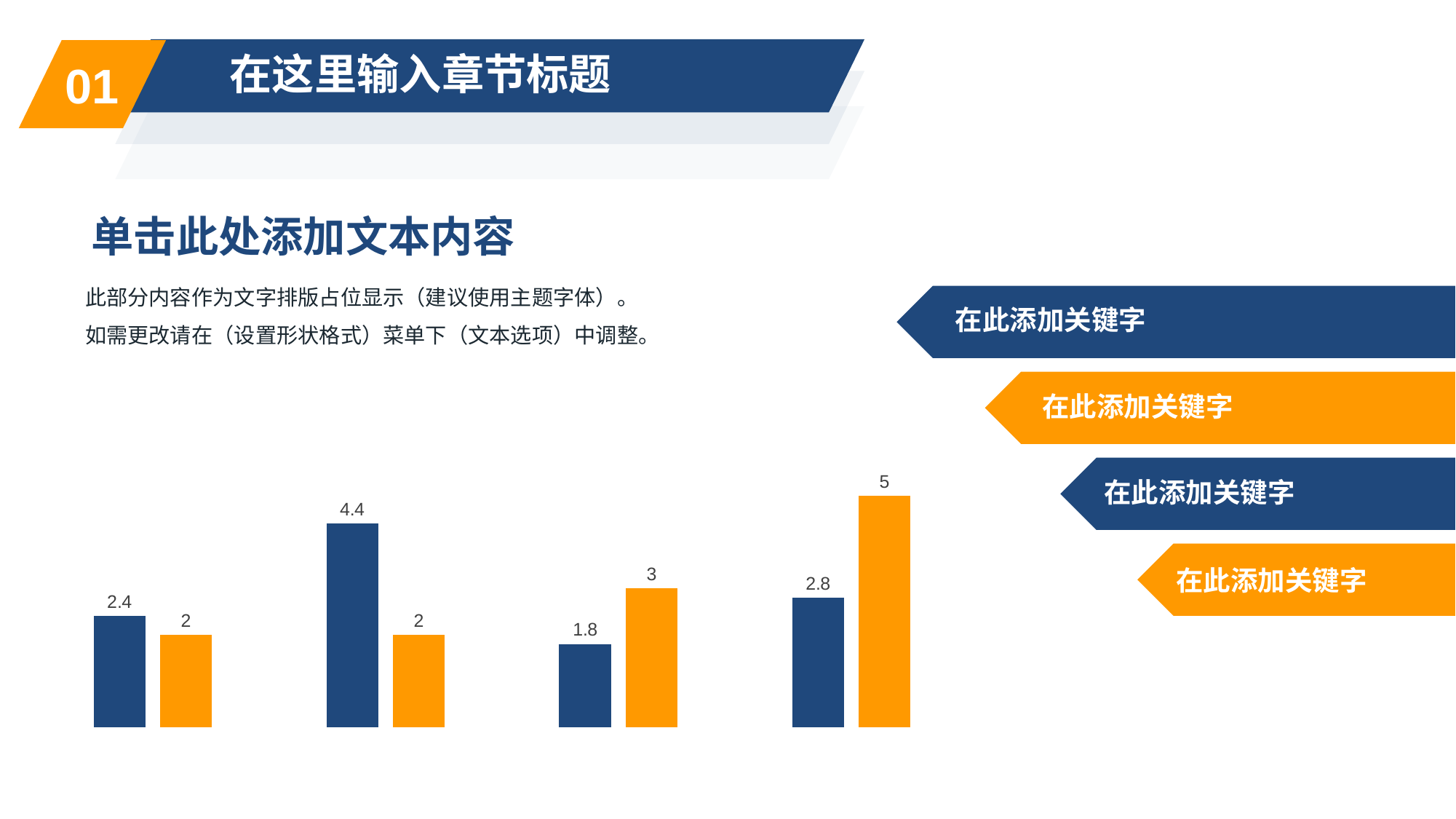

01
在这里输入章节标题
单击此处添加文本内容
此部分内容作为文字排版占位显示（建议使用主题字体）。
如需更改请在（设置形状格式）菜单下（文本选项）中调整。

在此添加关键字

在此添加关键字

### Chart

| Category | 系列 2 | 系列 3 |
|---|---|---|
| 类别 1 | 2.4 | 2.0 |
| 类别 2 | 4.4 | 2.0 |
| 类别 3 | 1.8 | 3.0 |
| 类别 4 | 2.8 | 5.0 |
在此添加关键字

在此添加关键字